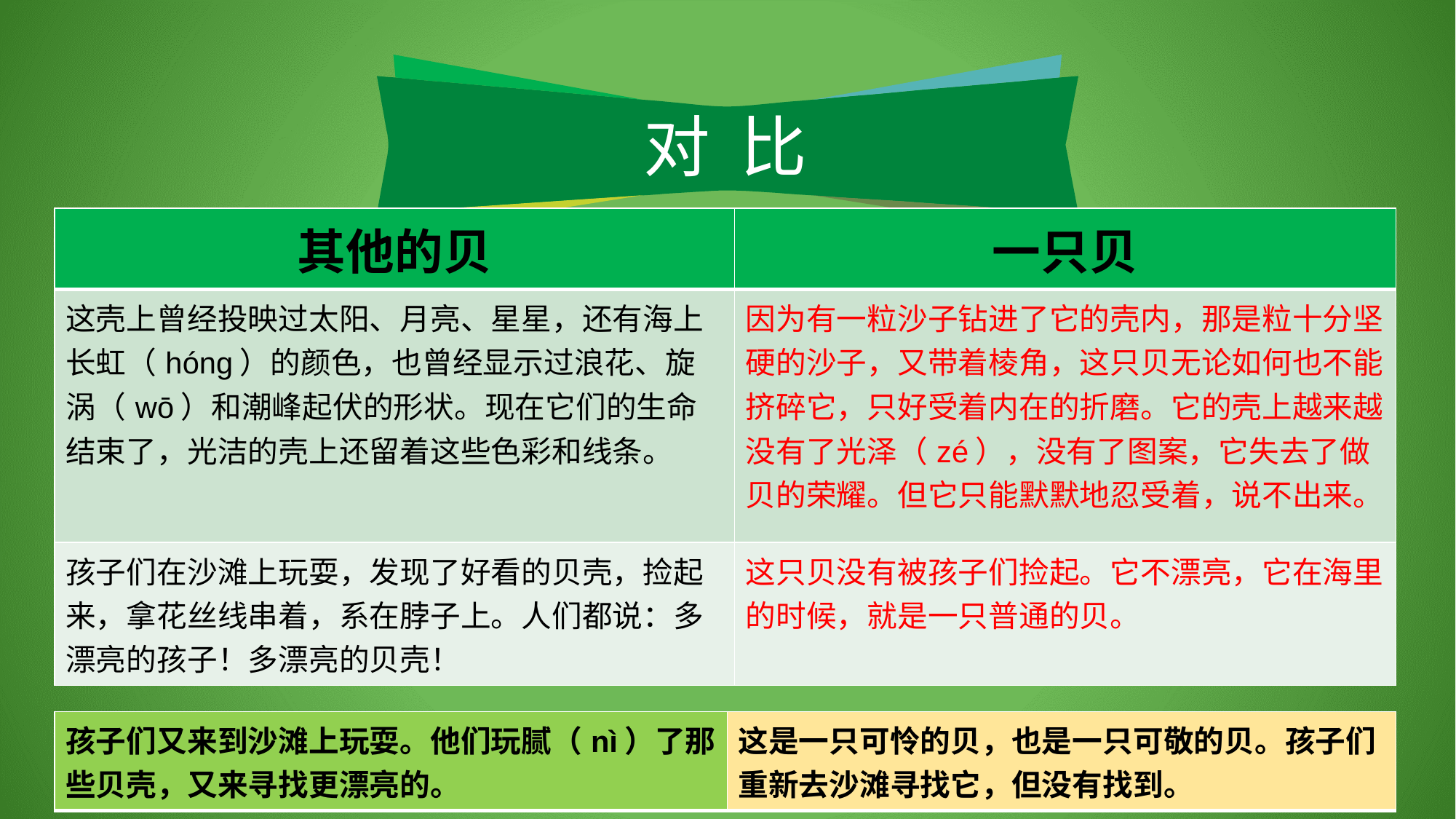

对比

| 其他的贝 | 一只贝 |
| --- | --- |
| 这壳上曾经投映过太阳、月亮、星星，还有海上长虹（hónɡ）的颜色，也曾经显示过浪花、旋涡（wō）和潮峰起伏的形状。现在它们的生命结束了，光洁的壳上还留着这些色彩和线条。 | 因为有一粒沙子钻进了它的壳内，那是粒十分坚硬的沙子，又带着棱角，这只贝无论如何也不能挤碎它，只好受着内在的折磨。它的壳上越来越没有了光泽（zé），没有了图案，它失去了做贝的荣耀。但它只能默默地忍受着，说不出来。 |
| 孩子们在沙滩上玩耍，发现了好看的贝壳，捡起来，拿花丝线串着，系在脖子上。人们都说：多漂亮的孩子！多漂亮的贝壳！ | 这只贝没有被孩子们捡起。它不漂亮，它在海里的时候，就是一只普通的贝。 |
| 孩子们又来到沙滩上玩耍。他们玩腻（nì）了那些贝壳，又来寻找更漂亮的。 | 这是一只可怜的贝，也是一只可敬的贝。孩子们重新去沙滩寻找它，但没有找到。 |
| --- | --- |